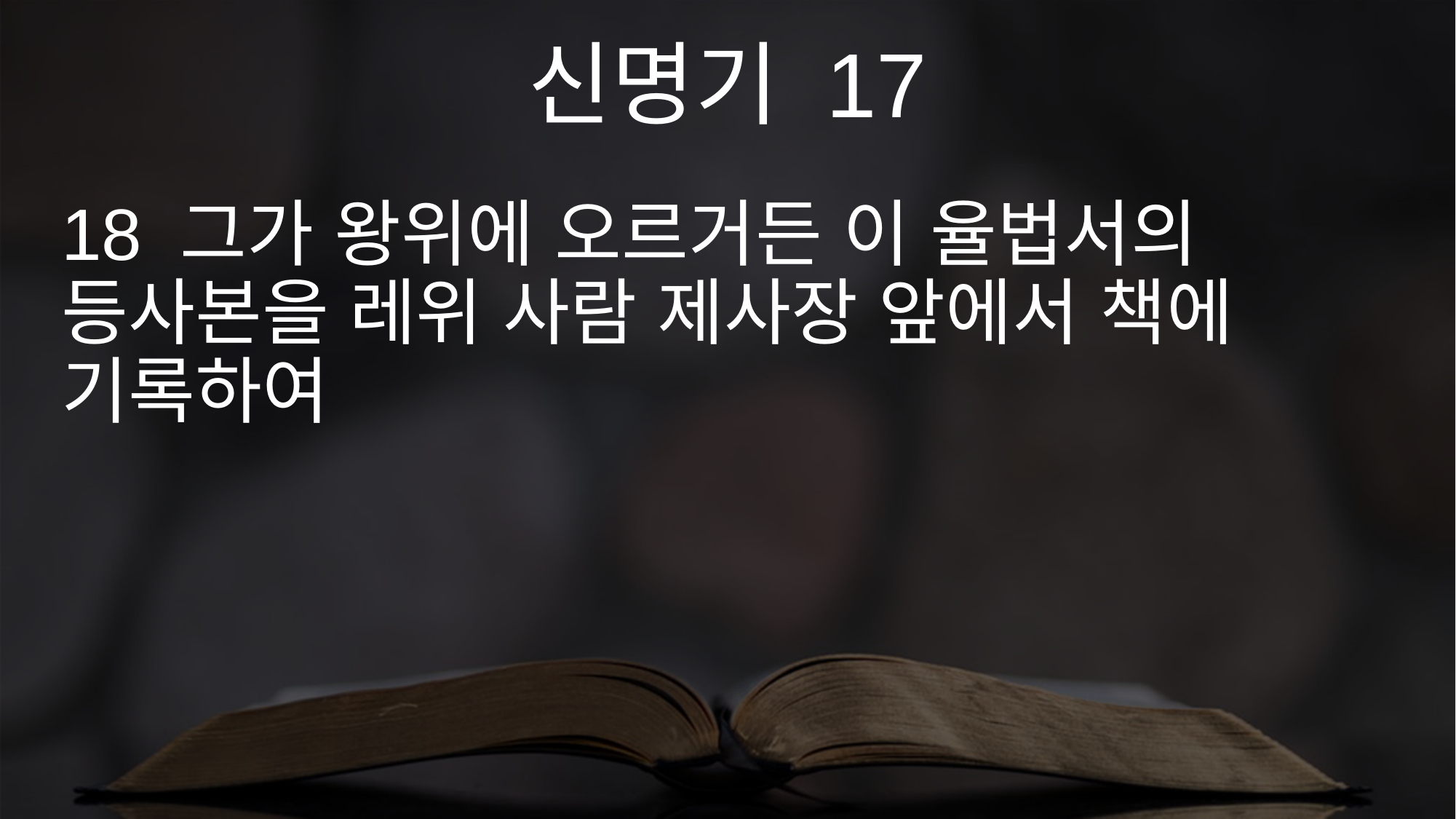

신명기 17
18 그가 왕위에 오르거든 이 율법서의 등사본을 레위 사람 제사장 앞에서 책에 기록하여